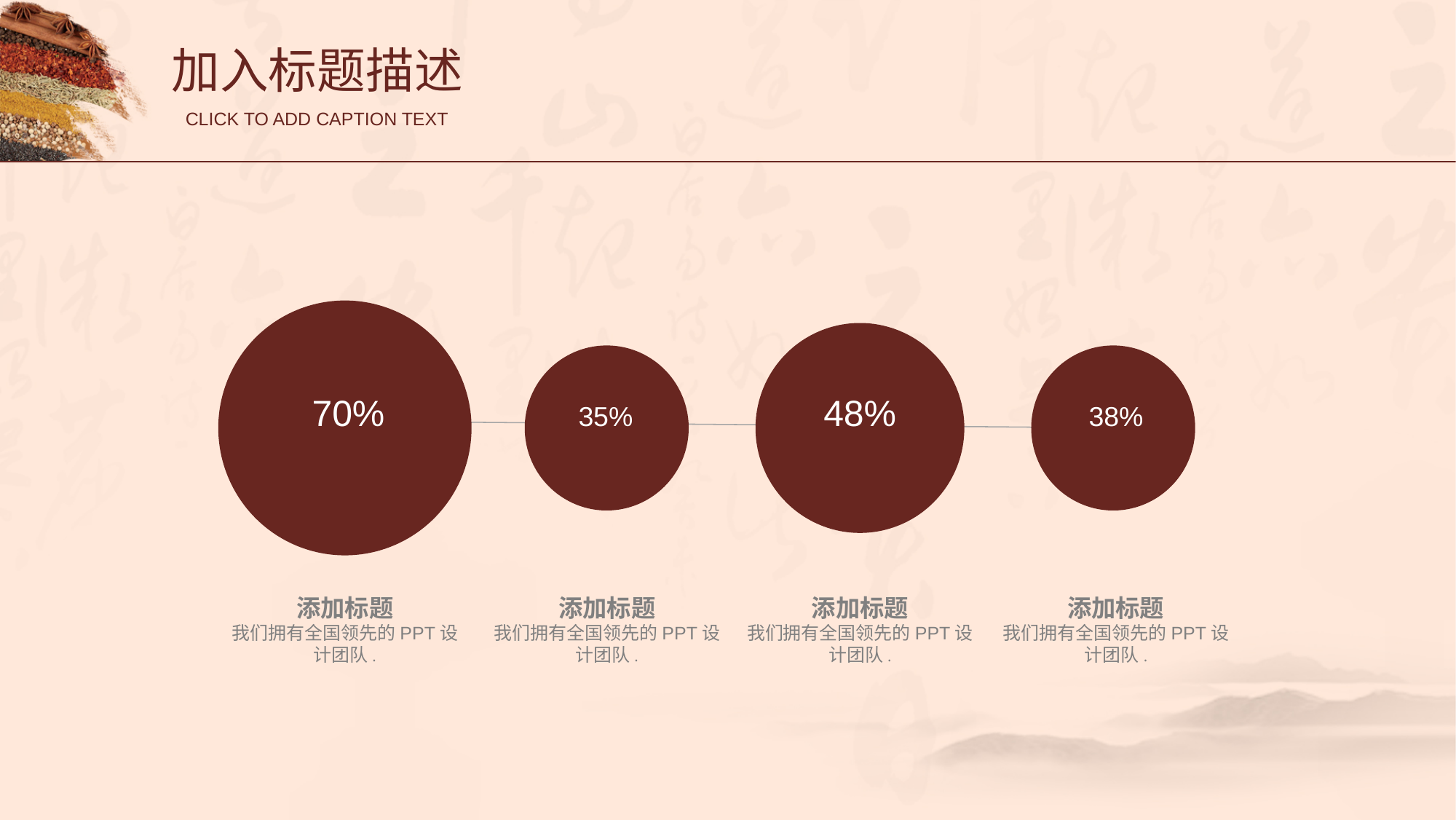

加入标题描述
CLICK TO ADD CAPTION TEXT

70%
48%
35%
38%
添加标题
我们拥有全国领先的PPT设计团队.
添加标题
我们拥有全国领先的PPT设计团队.
添加标题
我们拥有全国领先的PPT设计团队.
添加标题
我们拥有全国领先的PPT设计团队.